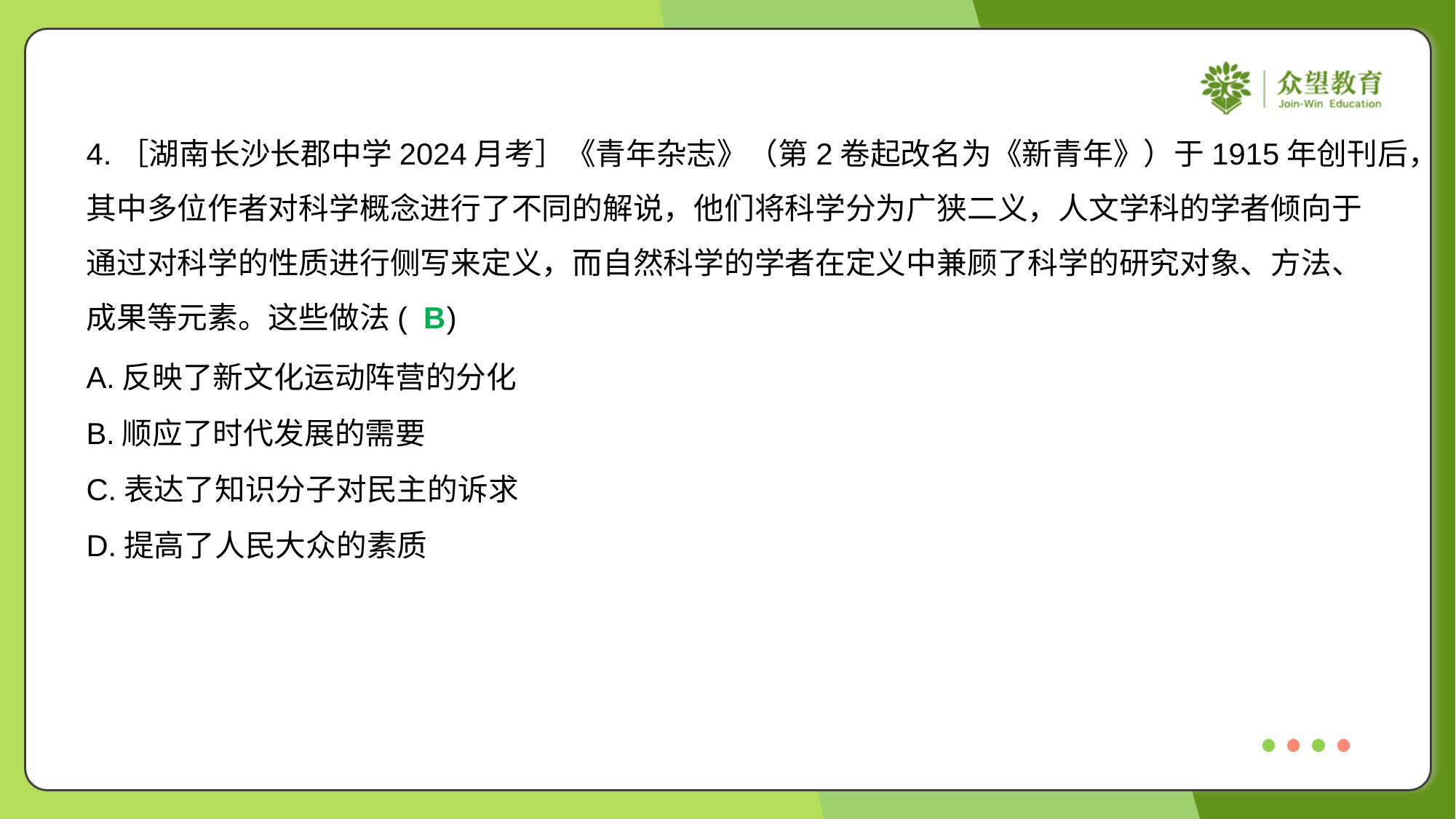

4.［湖南长沙长郡中学2024月考］《青年杂志》（第2卷起改名为《新青年》）于1915年创刊后，
其中多位作者对科学概念进行了不同的解说，他们将科学分为广狭二义，人文学科的学者倾向于
通过对科学的性质进行侧写来定义，而自然科学的学者在定义中兼顾了科学的研究对象、方法、
成果等元素。这些做法(     )
B
A.反映了新文化运动阵营的分化
B.顺应了时代发展的需要
C.表达了知识分子对民主的诉求
D.提高了人民大众的素质